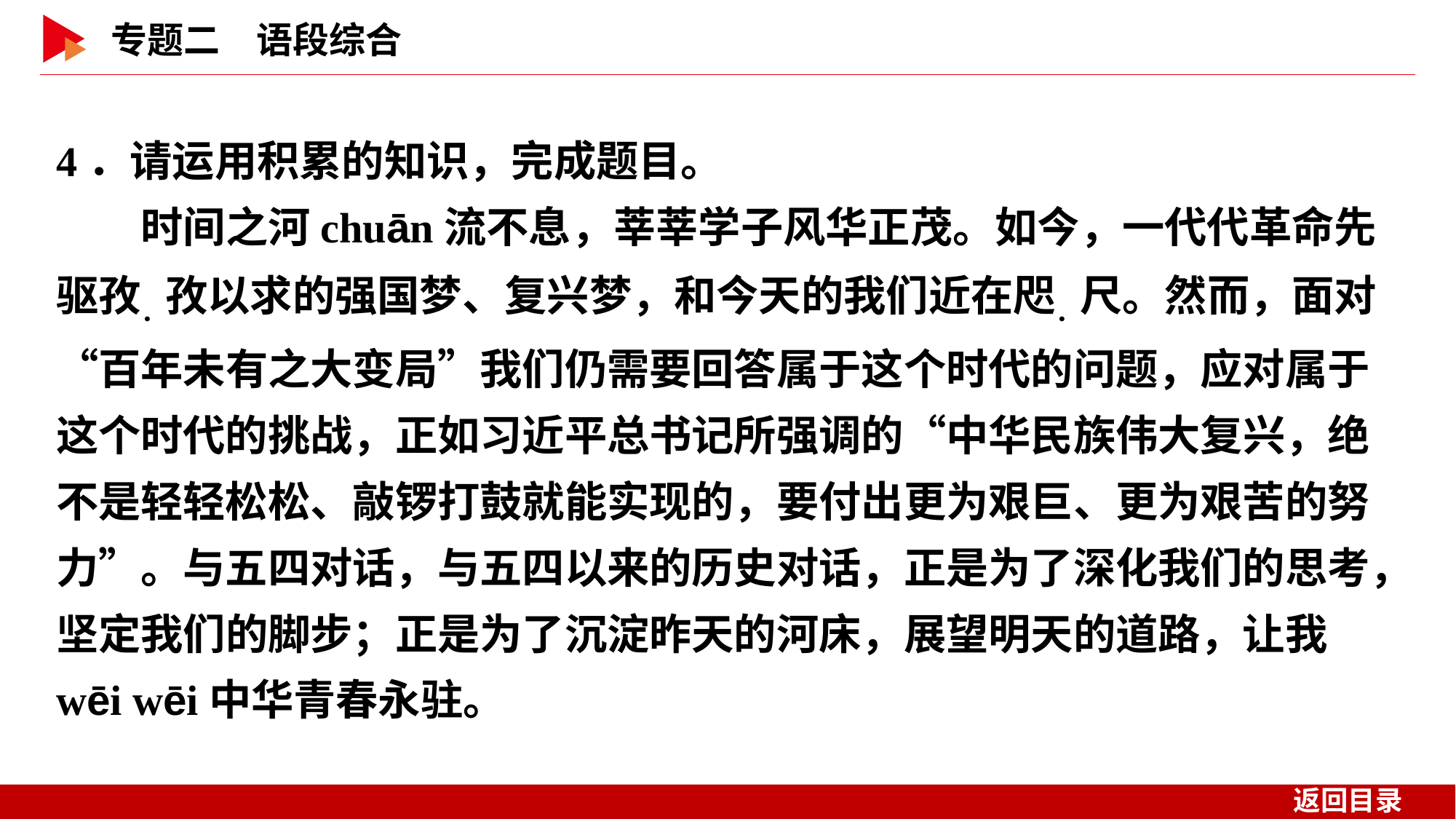

4．请运用积累的知识，完成题目。
　　时间之河chuān流不息，莘莘学子风华正茂。如今，一代代革命先驱孜．孜以求的强国梦、复兴梦，和今天的我们近在咫．尺。然而，面对“百年未有之大变局”我们仍需要回答属于这个时代的问题，应对属于这个时代的挑战，正如习近平总书记所强调的“中华民族伟大复兴，绝不是轻轻松松、敲锣打鼓就能实现的，要付出更为艰巨、更为艰苦的努力”。与五四对话，与五四以来的历史对话，正是为了深化我们的思考，坚定我们的脚步；正是为了沉淀昨天的河床，展望明天的道路，让我wēi wēi中华青春永驻。